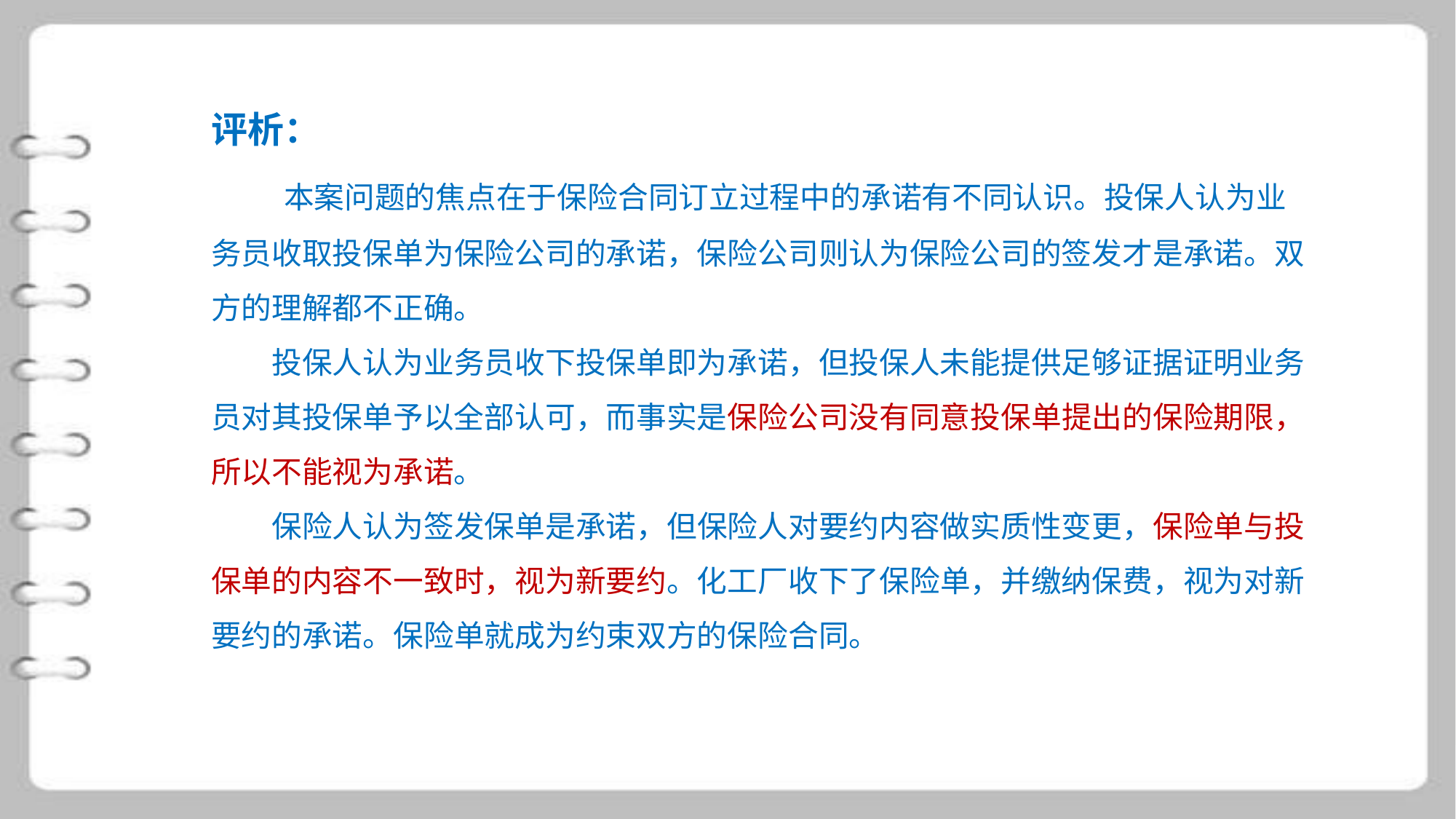

评析：　　
　　本案问题的焦点在于保险合同订立过程中的承诺有不同认识。投保人认为业务员收取投保单为保险公司的承诺，保险公司则认为保险公司的签发才是承诺。双方的理解都不正确。
　　投保人认为业务员收下投保单即为承诺，但投保人未能提供足够证据证明业务员对其投保单予以全部认可，而事实是保险公司没有同意投保单提出的保险期限，所以不能视为承诺。
　　保险人认为签发保单是承诺，但保险人对要约内容做实质性变更，保险单与投保单的内容不一致时，视为新要约。化工厂收下了保险单，并缴纳保费，视为对新要约的承诺。保险单就成为约束双方的保险合同。